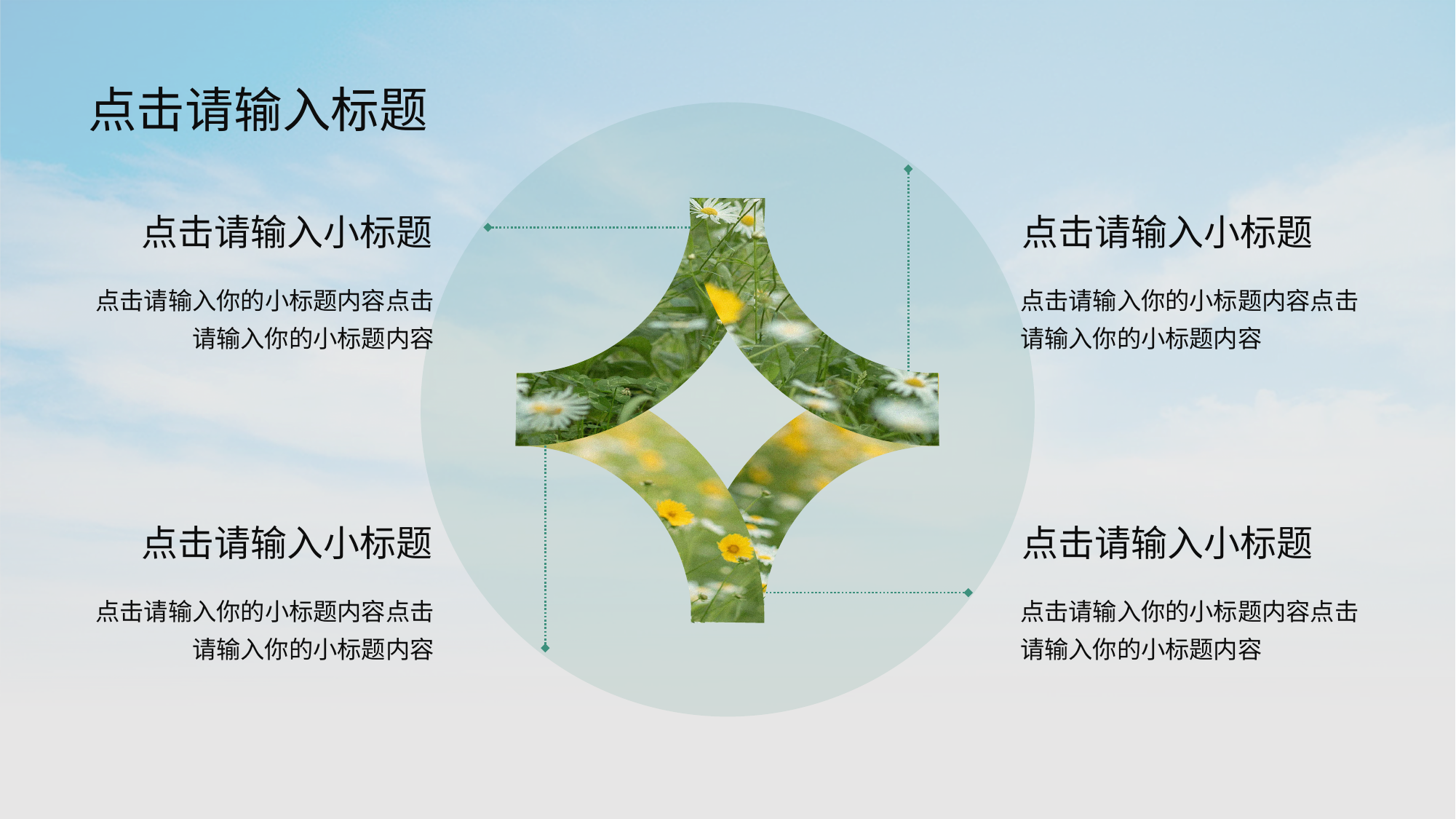

### Chart

| Category |
|---|

# 点击请输入标题
点击请输入小标题
点击请输入你的小标题内容点击请输入你的小标题内容
点击请输入小标题
点击请输入你的小标题内容点击请输入你的小标题内容
点击请输入小标题
点击请输入你的小标题内容点击请输入你的小标题内容
点击请输入小标题
点击请输入你的小标题内容点击请输入你的小标题内容